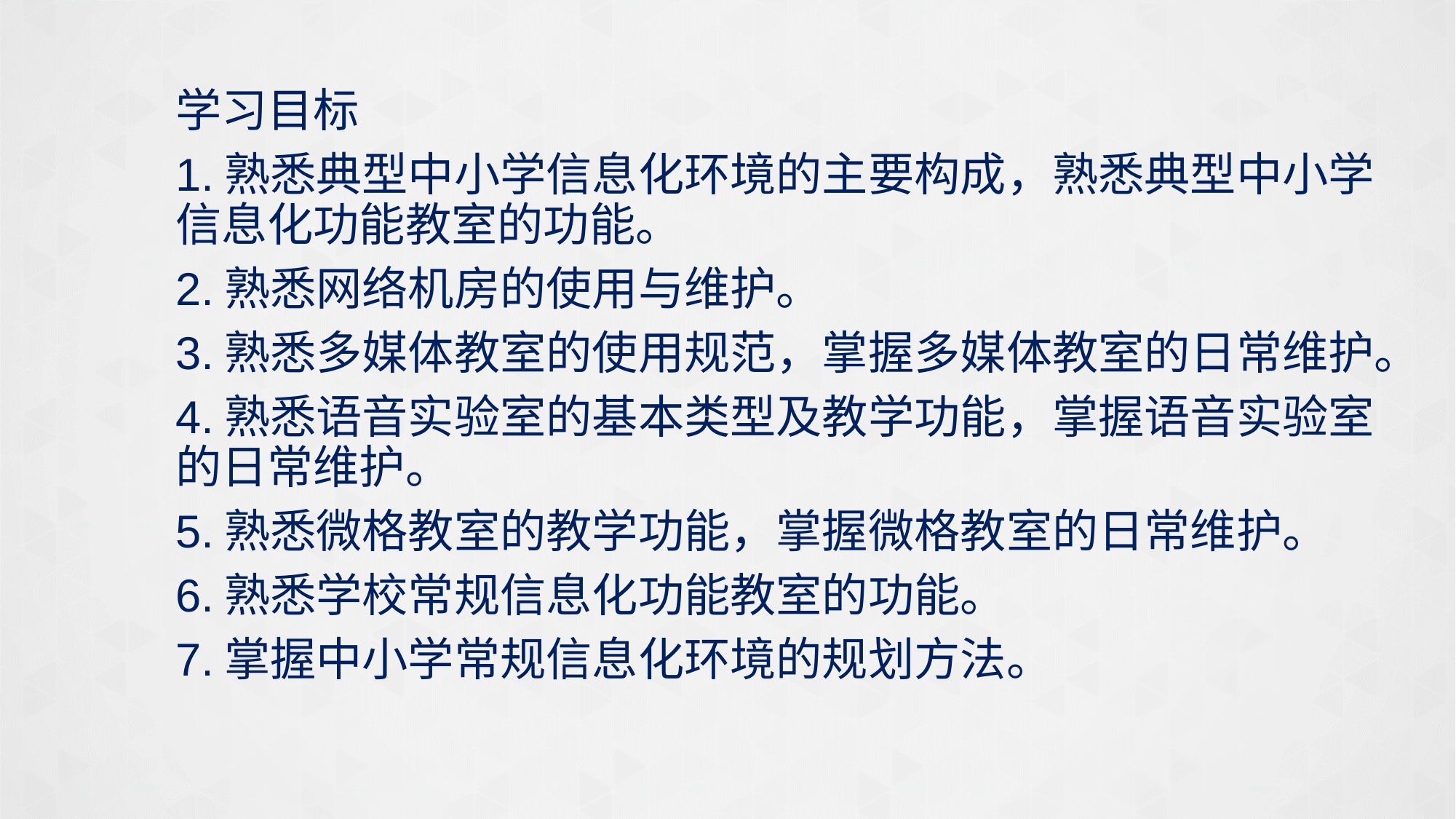

学习目标
1.熟悉典型中小学信息化环境的主要构成，熟悉典型中小学信息化功能教室的功能。
2.熟悉网络机房的使用与维护。
3.熟悉多媒体教室的使用规范，掌握多媒体教室的日常维护。
4.熟悉语音实验室的基本类型及教学功能，掌握语音实验室的日常维护。
5.熟悉微格教室的教学功能，掌握微格教室的日常维护。
6.熟悉学校常规信息化功能教室的功能。
7.掌握中小学常规信息化环境的规划方法。